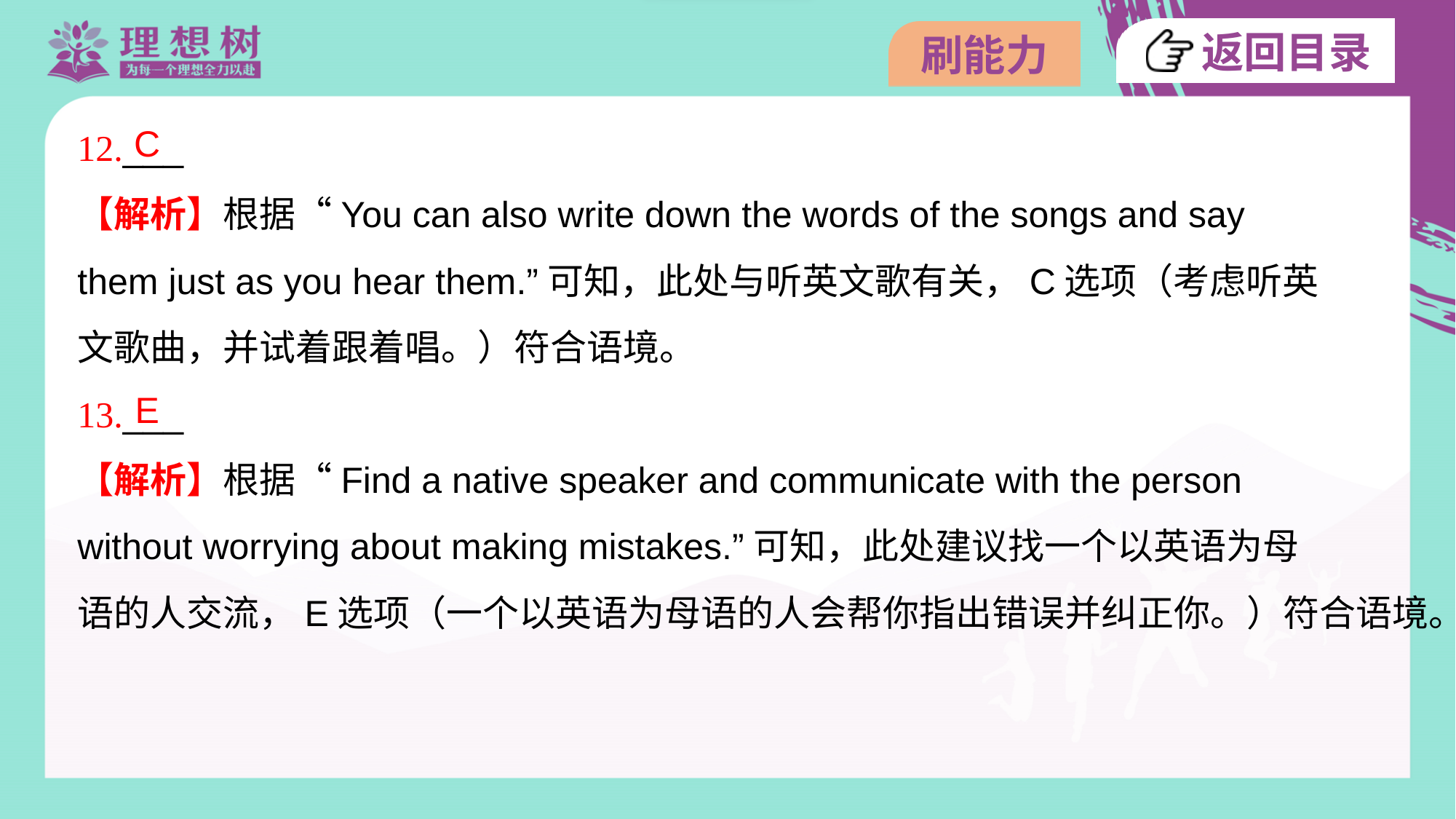

C
12.___
【解析】根据“You can also write down the words of the songs and say
them just as you hear them.”可知，此处与听英文歌有关，C选项（考虑听英
文歌曲，并试着跟着唱。）符合语境。
E
13.___
【解析】根据“Find a native speaker and communicate with the person
without worrying about making mistakes.”可知，此处建议找一个以英语为母
语的人交流，E选项（一个以英语为母语的人会帮你指出错误并纠正你。）符合语境。